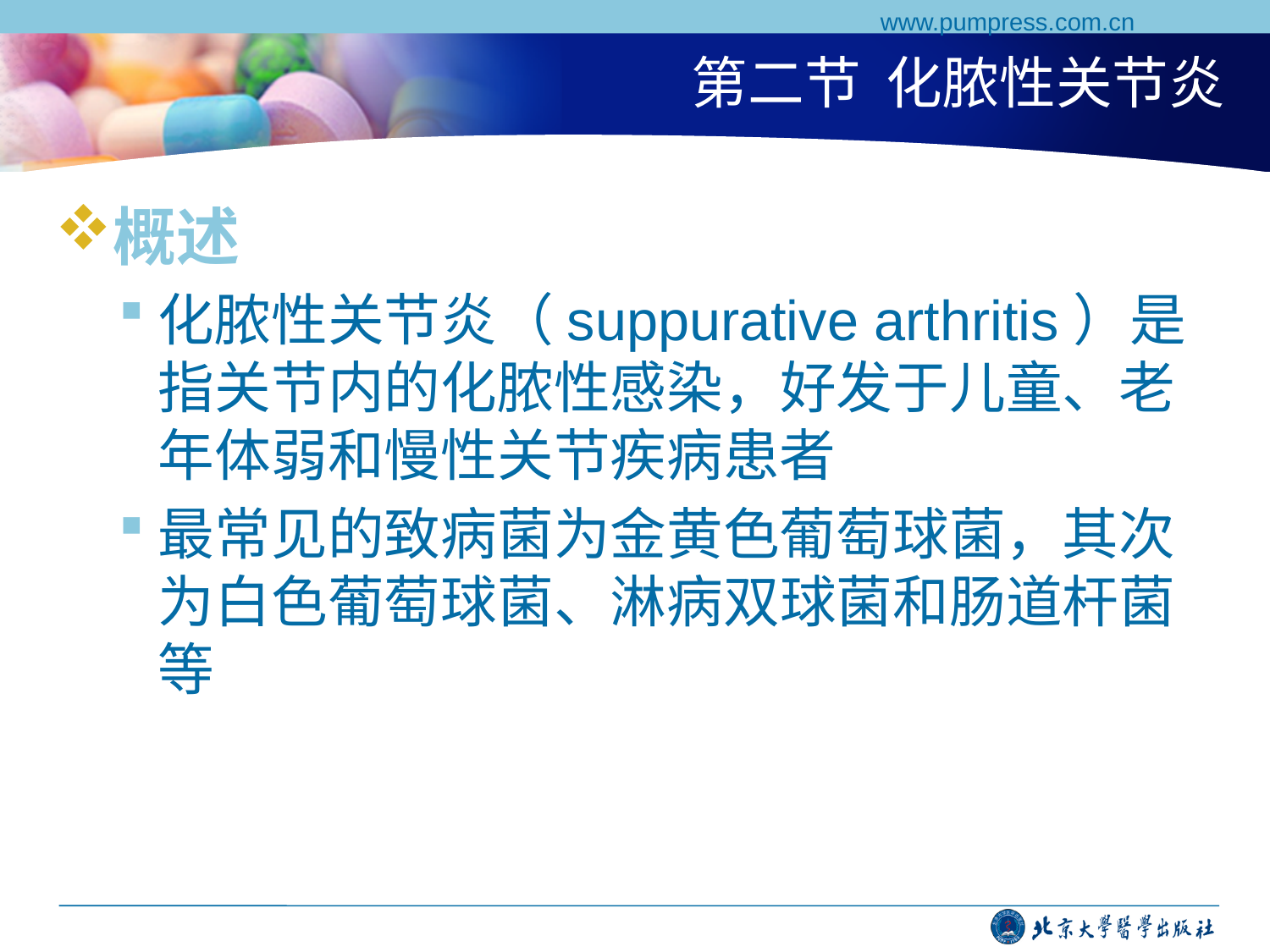

www.pumpress.com.cn
# 第二节  化脓性关节炎
概述
化脓性关节炎（suppurative arthritis）是指关节内的化脓性感染，好发于儿童、老年体弱和慢性关节疾病患者
最常见的致病菌为金黄色葡萄球菌，其次为白色葡萄球菌、淋病双球菌和肠道杆菌等